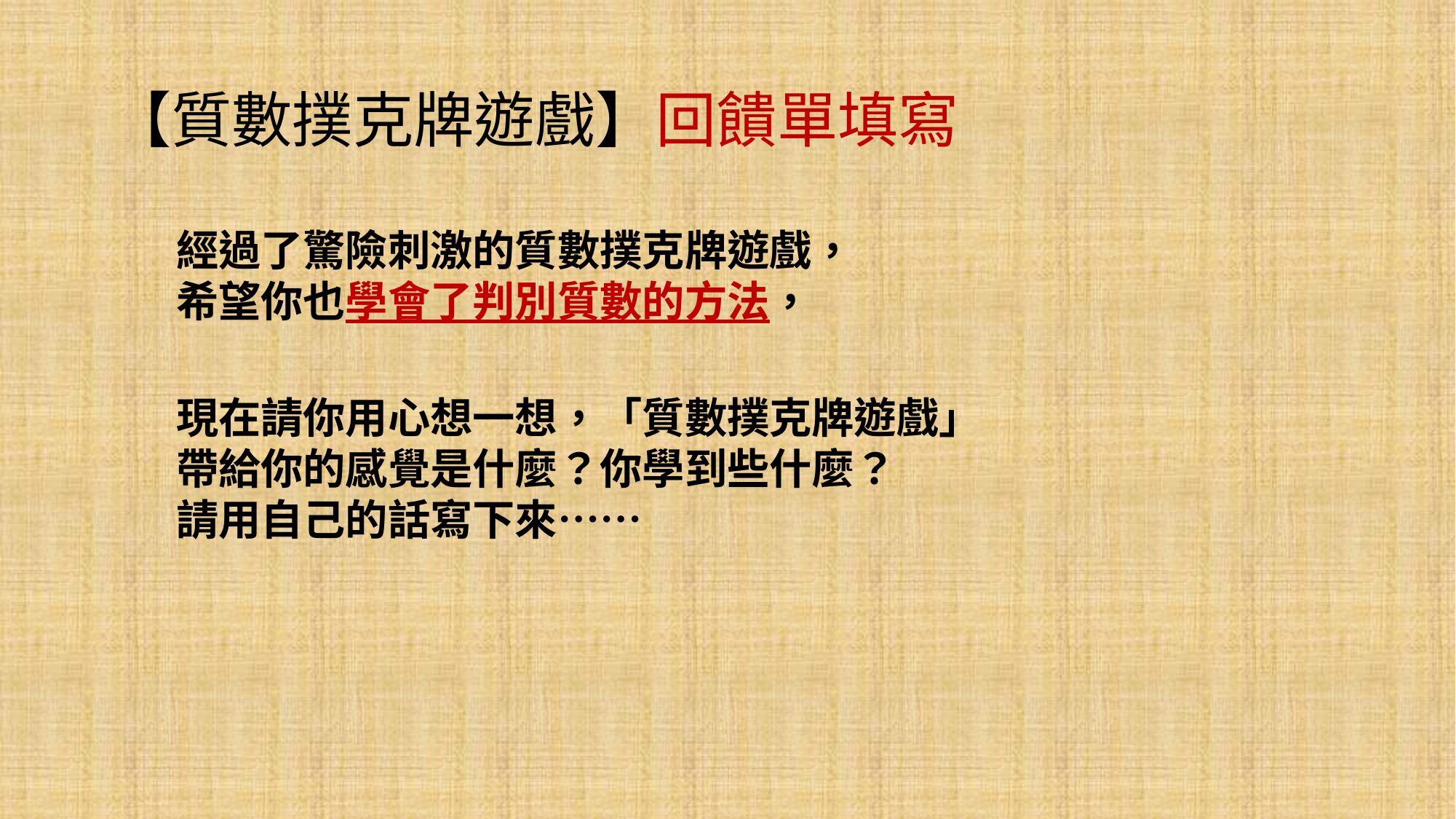

# 【質數撲克牌遊戲】回饋單填寫
經過了驚險刺激的質數撲克牌遊戲，
希望你也學會了判別質數的方法，
現在請你用心想一想，「質數撲克牌遊戲」
帶給你的感覺是什麼？你學到些什麼？
請用自己的話寫下來……